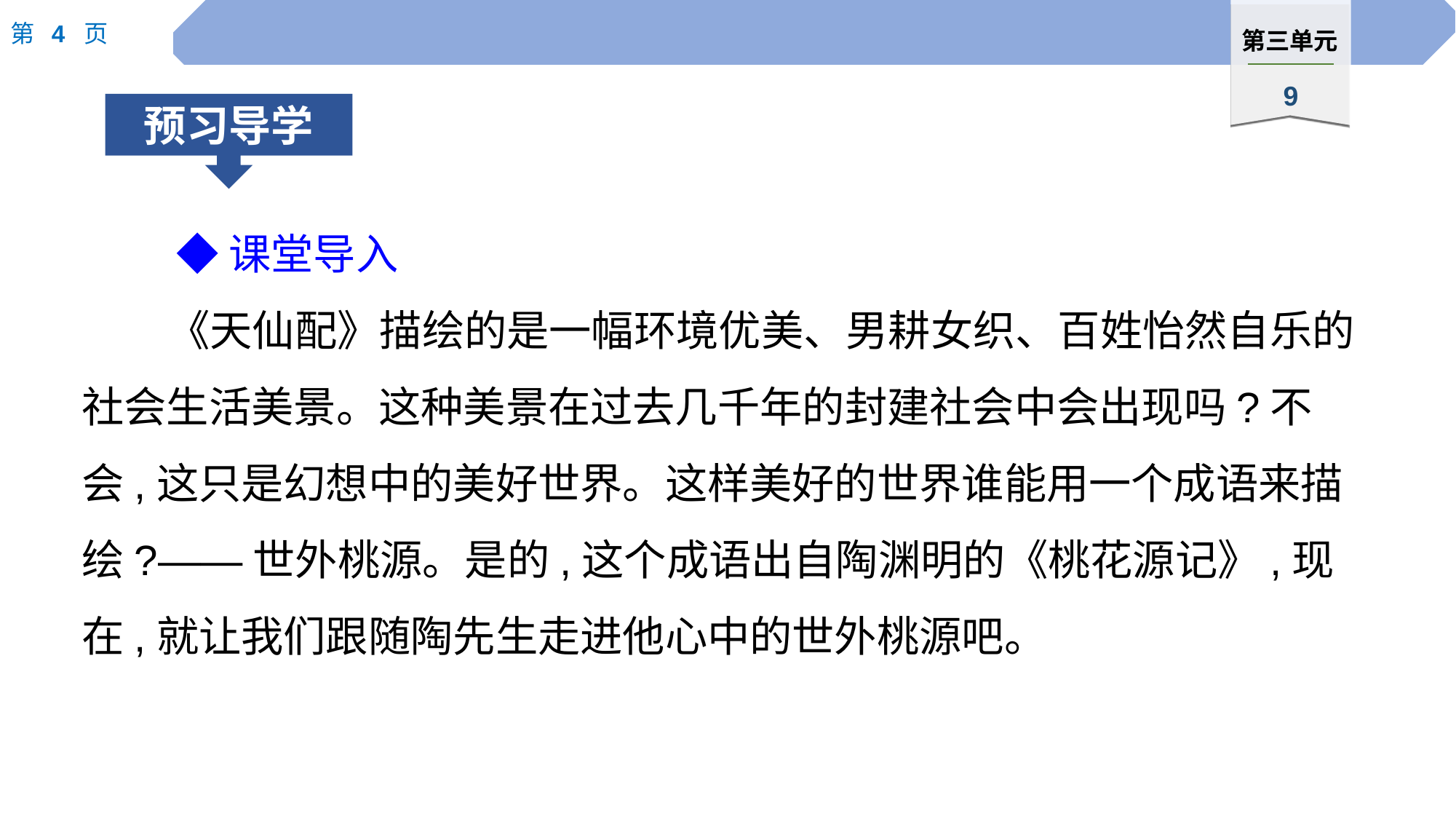

◆课堂导入

《天仙配》描绘的是一幅环境优美、男耕女织、百姓怡然自乐的社会生活美景。这种美景在过去几千年的封建社会中会出现吗?不会,这只是幻想中的美好世界。这样美好的世界谁能用一个成语来描绘?——世外桃源。是的,这个成语出自陶渊明的《桃花源记》,现在,就让我们跟随陶先生走进他心中的世外桃源吧。